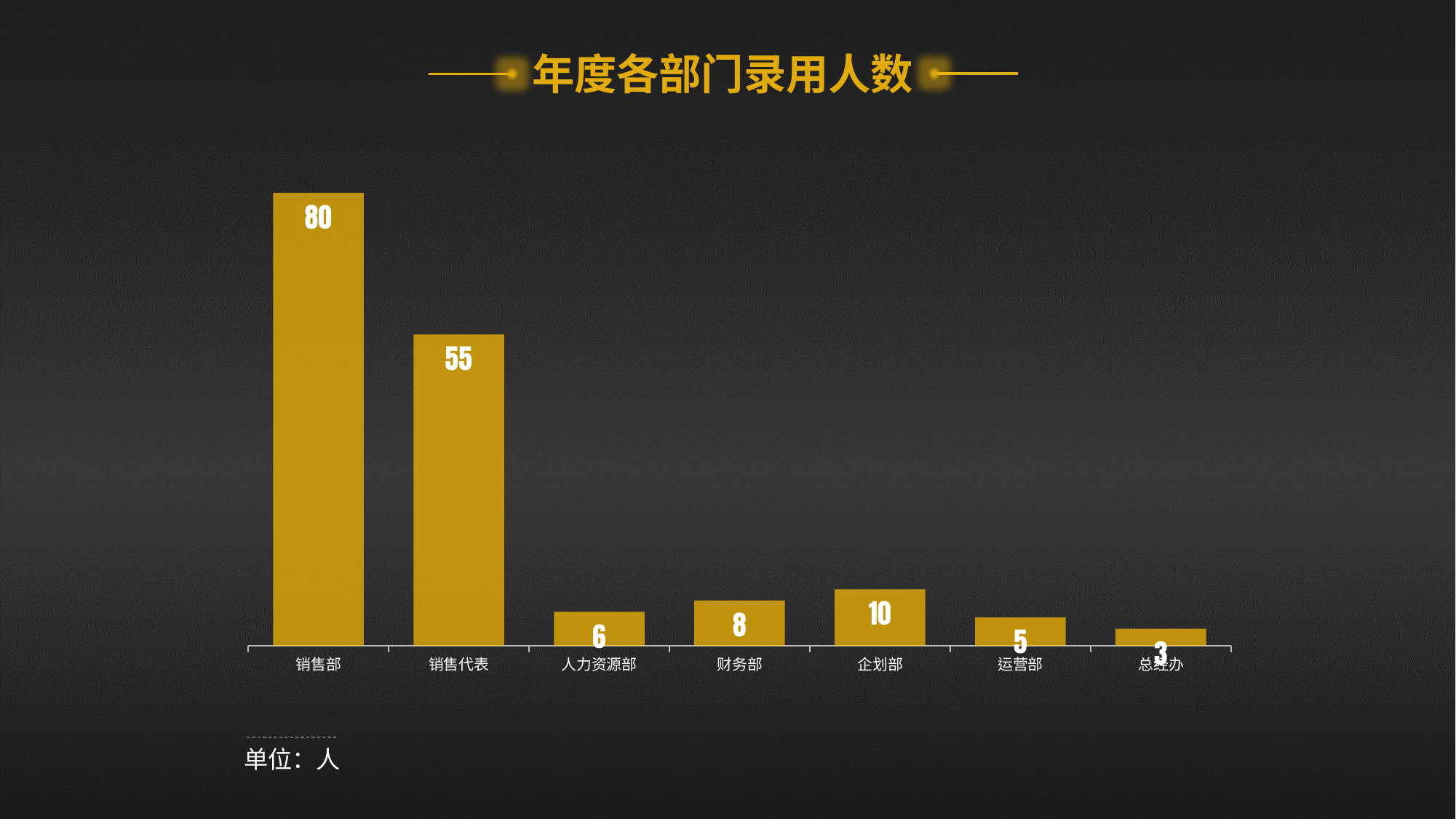

年度各部门录用人数

### Chart

| Category | 人数 |
|---|---|
| 销售部 | 80.0 |
| 销售代表 | 55.0 |
| 人力资源部 | 6.0 |
| 财务部 | 8.0 |
| 企划部 | 10.0 |
| 运营部 | 5.0 |
| 总经办 | 3.0 |
单位：人